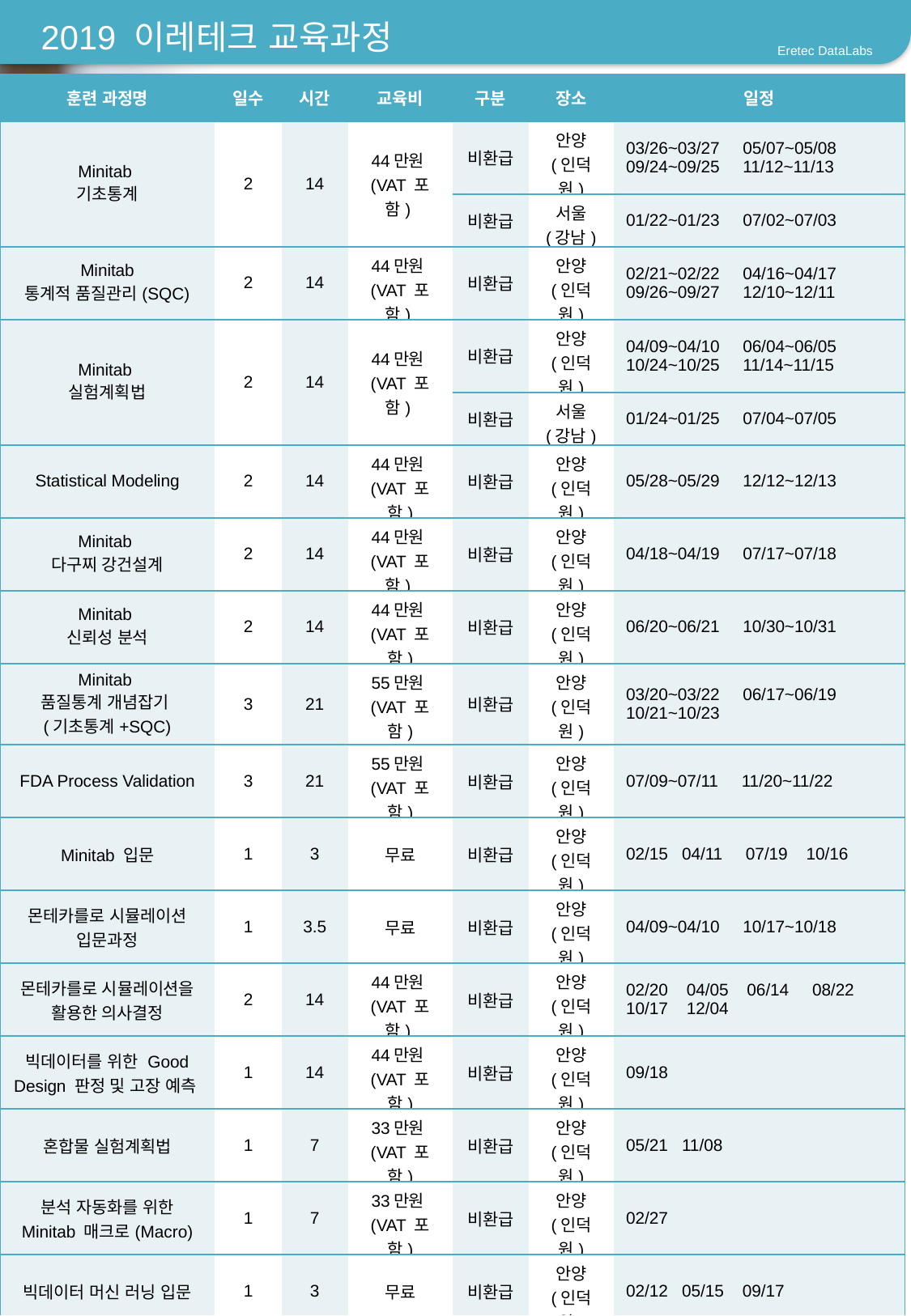

# 2019 이레테크 교육과정
| 훈련 과정명 | 일수 | 시간 | 교육비 | 구분 | 장소 | 일정 |
| --- | --- | --- | --- | --- | --- | --- |
| Minitab 기초통계 | 2 | 14 | 44만원(VAT 포함) | 비환급 | 안양 (인덕원) | 03/26~03/27 05/07~05/08 09/24~09/25 11/12~11/13 |
|  |  |  |  | 비환급 | 서울 (강남) | 01/22~01/23 07/02~07/03 |
| Minitab 통계적 품질관리(SQC) | 2 | 14 | 44만원(VAT 포함) | 비환급 | 안양 (인덕원) | 02/21~02/22 04/16~04/17 09/26~09/27 12/10~12/11 |
| Minitab 실험계획법 | 2 | 14 | 44만원(VAT 포함) | 비환급 | 안양 (인덕원) | 04/09~04/10 06/04~06/05 10/24~10/25 11/14~11/15 |
|  |  |  |  | 비환급 | 서울 (강남) | 01/24~01/25 07/04~07/05 |
| Statistical Modeling | 2 | 14 | 44만원(VAT 포함) | 비환급 | 안양 (인덕원) | 05/28~05/29 12/12~12/13 |
| Minitab 다구찌 강건설계 | 2 | 14 | 44만원(VAT 포함) | 비환급 | 안양 (인덕원) | 04/18~04/19 07/17~07/18 |
| Minitab 신뢰성 분석 | 2 | 14 | 44만원(VAT 포함) | 비환급 | 안양 (인덕원) | 06/20~06/21 10/30~10/31 |
| Minitab 품질통계 개념잡기 (기초통계+SQC) | 3 | 21 | 55만원(VAT 포함) | 비환급 | 안양 (인덕원) | 03/20~03/22 06/17~06/19 10/21~10/23 |
| FDA Process Validation | 3 | 21 | 55만원(VAT 포함) | 비환급 | 안양 (인덕원) | 07/09~07/11 11/20~11/22 |
| Minitab 입문 | 1 | 3 | 무료 | 비환급 | 안양 (인덕원) | 02/15 04/11 07/19 10/16 |
| 몬테카를로 시뮬레이션 입문과정 | 1 | 3.5 | 무료 | 비환급 | 안양 (인덕원) | 04/09~04/10 10/17~10/18 |
| 몬테카를로 시뮬레이션을 활용한 의사결정 | 2 | 14 | 44만원(VAT 포함) | 비환급 | 안양 (인덕원) | 02/20 04/05 06/14 08/22 10/17 12/04 |
| 빅데이터를 위한 Good Design 판정 및 고장 예측 | 1 | 14 | 44만원(VAT 포함) | 비환급 | 안양 (인덕원) | 09/18 |
| 혼합물 실험계획법 | 1 | 7 | 33만원(VAT 포함) | 비환급 | 안양 (인덕원) | 05/21 11/08 |
| 분석 자동화를 위한 Minitab 매크로(Macro) | 1 | 7 | 33만원(VAT 포함) | 비환급 | 안양 (인덕원) | 02/27 |
| 빅데이터 머신 러닝 입문 | 1 | 3 | 무료 | 비환급 | 안양 (인덕원) | 02/12 05/15 09/17 |
| 조립 호환성 확보를 위한 누적공차 해석 | 2 | 14 | 44만원(VAT 포함) | 비환급 | 안양 (인덕원) | 04/23~04/24 07/15~07/16 |
| 빅데이터 머신러닝 기초 | 2 | 12 | 44만원(VAT 포함) | 비환급 | 안양 (인덕원) | 03/14~03/15 |
| Minitab 임상시험의 통계분석 | 2 | 14 | 44만원(VAT 포함) | 비환급 | 안양 (인덕원) | 06/10~06/11 |
| SPM 머신러닝 개념잡기 | 1 | 7 | 33만원 (VAT 포함) | 비환급 | 안양 (인덕원) | 06/26 10/29 |